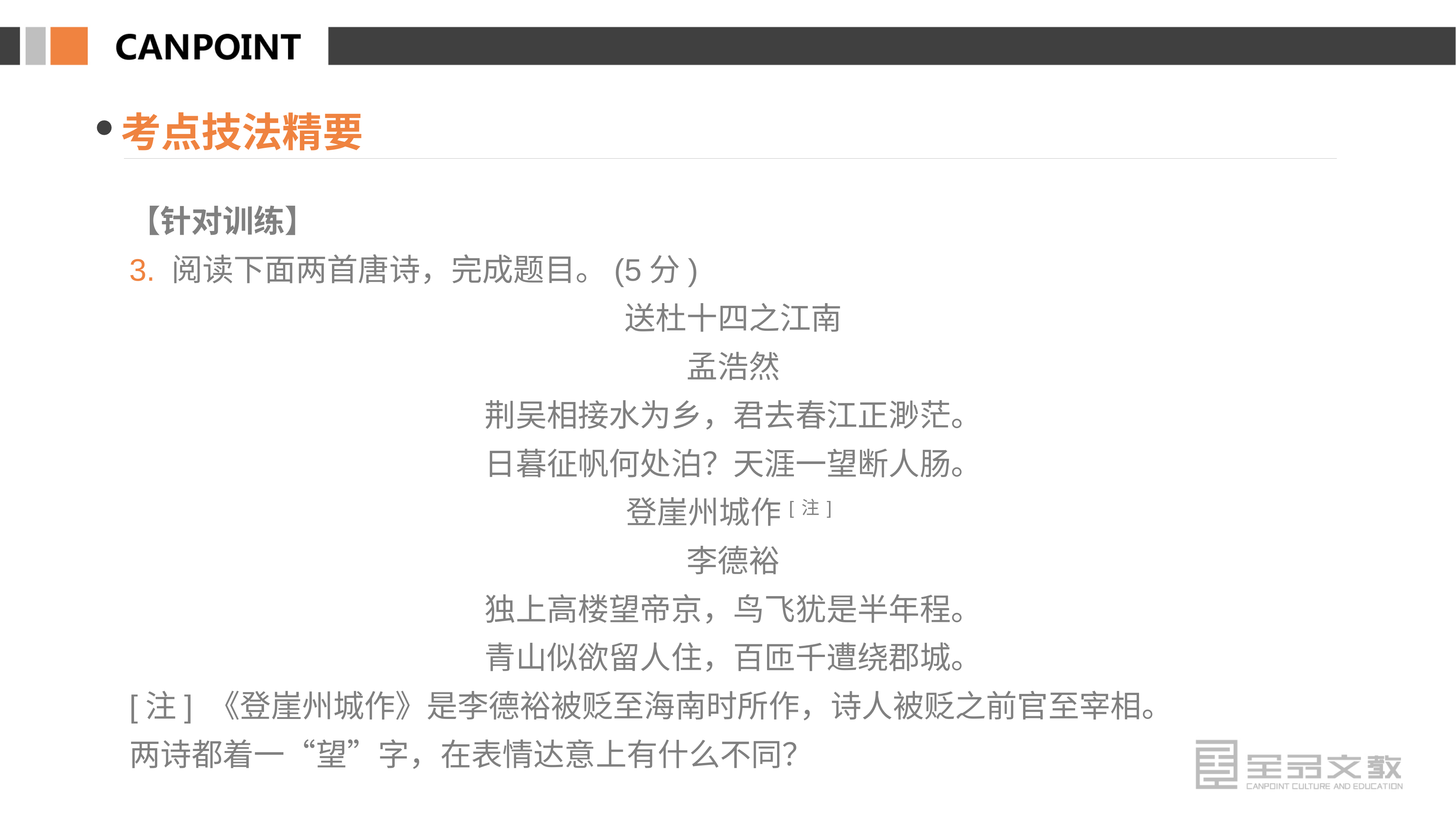

考点技法精要

【针对训练】
3. 阅读下面两首唐诗，完成题目。(5分)
送杜十四之江南
孟浩然
荆吴相接水为乡，君去春江正渺茫。
日暮征帆何处泊？天涯一望断人肠。
登崖州城作[注]
李德裕
独上高楼望帝京，鸟飞犹是半年程。
青山似欲留人住，百匝千遭绕郡城。
[注] 《登崖州城作》是李德裕被贬至海南时所作，诗人被贬之前官至宰相。
两诗都着一“望”字，在表情达意上有什么不同？